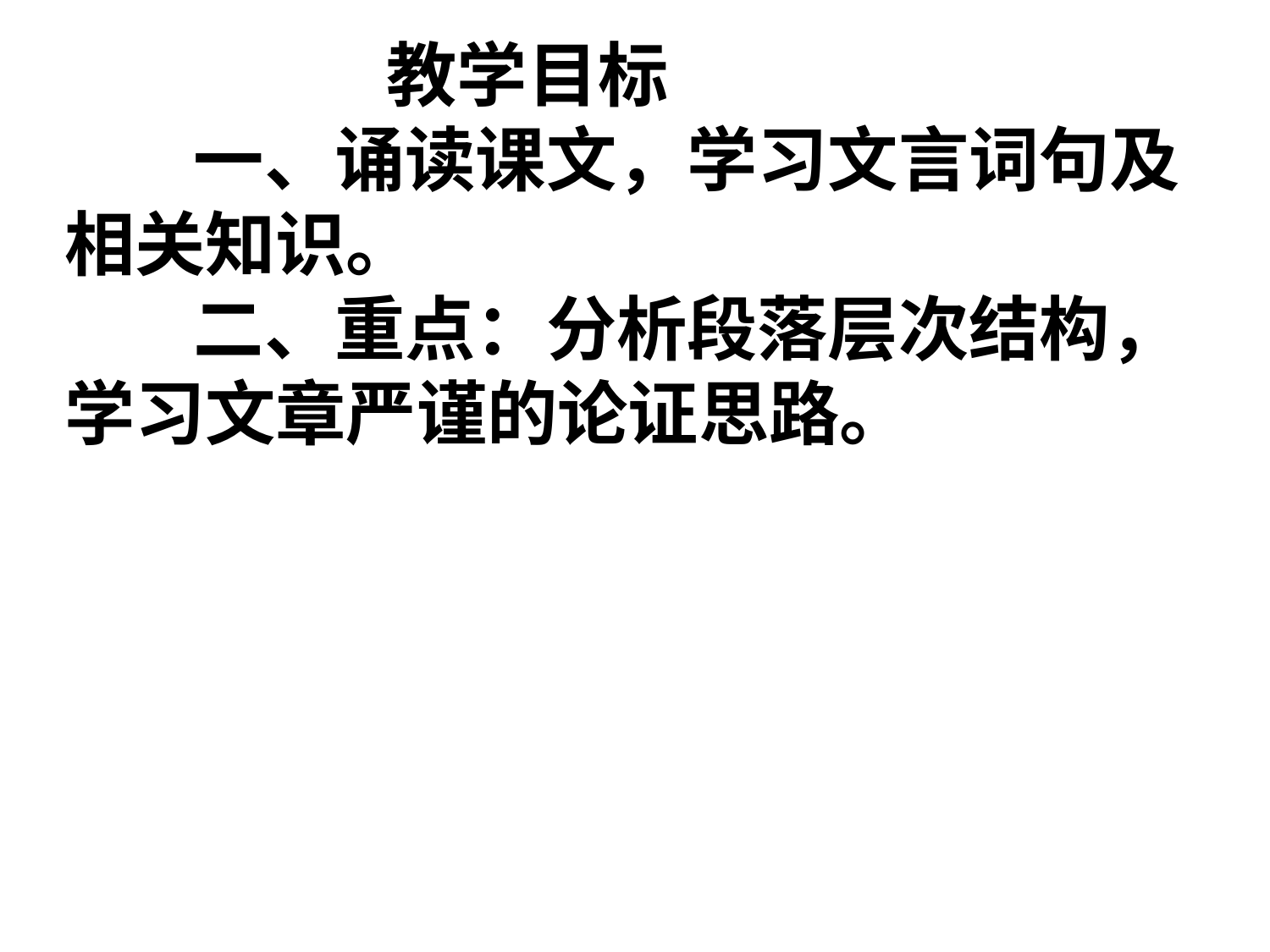

教学目标
       一、诵读课文，学习文言词句及相关知识。
       二、重点：分析段落层次结构，学习文章严谨的论证思路。